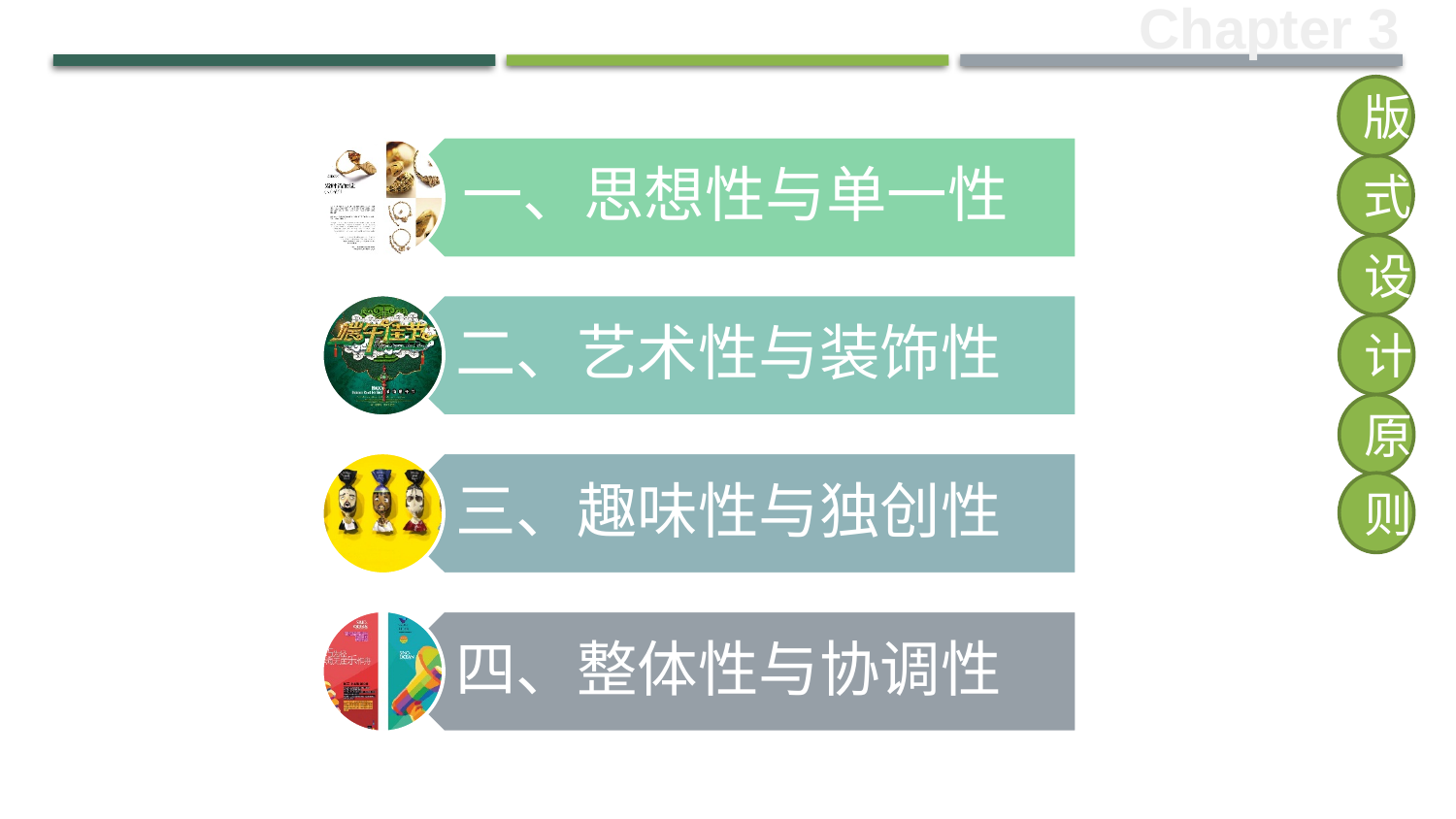

Chapter 3
版
一、思想性与单一性
二、艺术性与装饰性
三、趣味性与独创性
四、整体性与协调性
式
设
计
原
则